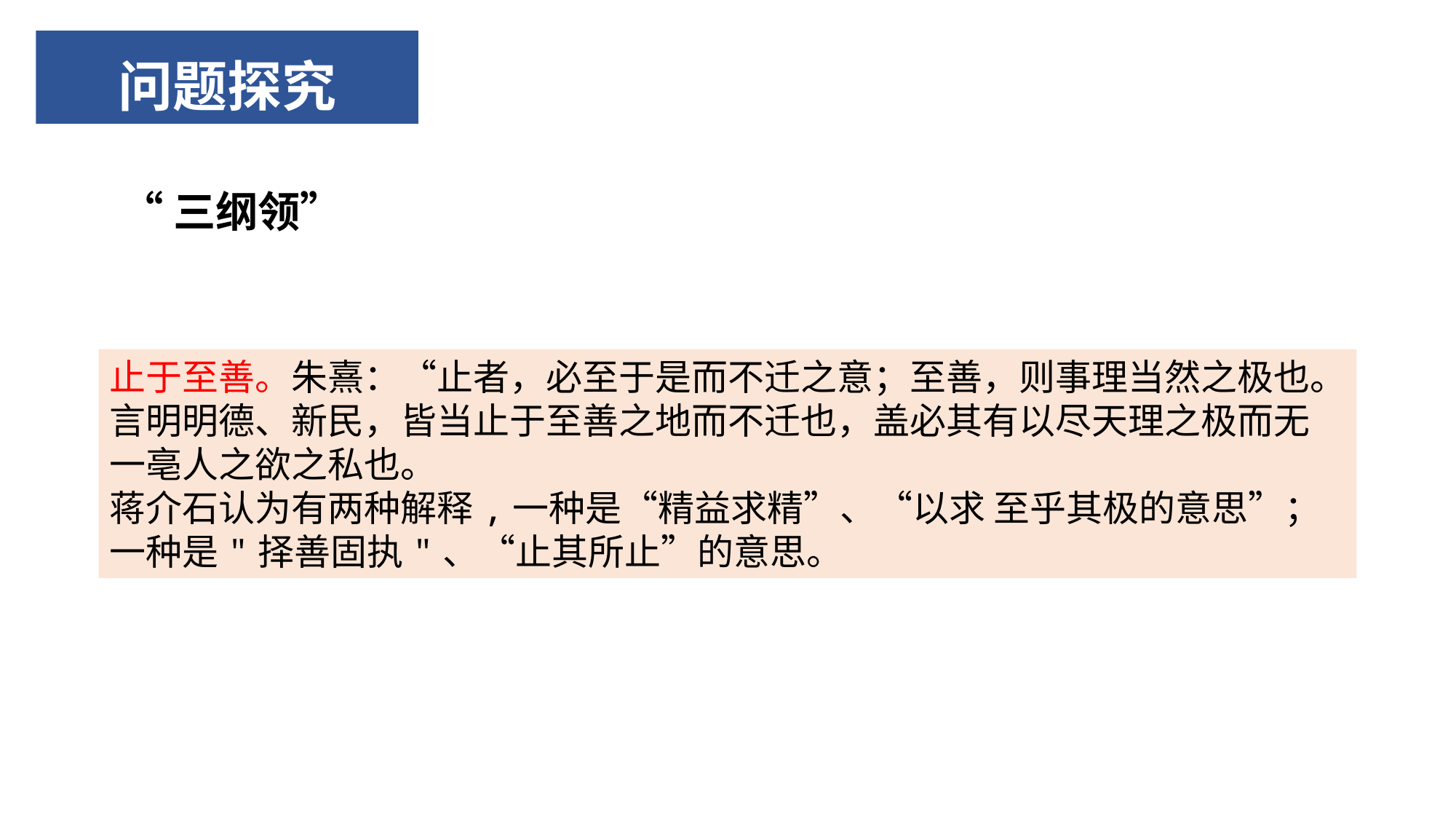

# 问题探究
“三纲领”
止于至善。朱熹：“止者，必至于是而不迁之意；至善，则事理当然之极也。言明明德、新民，皆当止于至善之地而不迁也，盖必其有以尽天理之极而无一亳人之欲之私也。
蒋介石认为有两种解释,一种是“精益求精”、“以求 至乎其极的意思”；一种是"择善固执"、“止其所止”的意思。